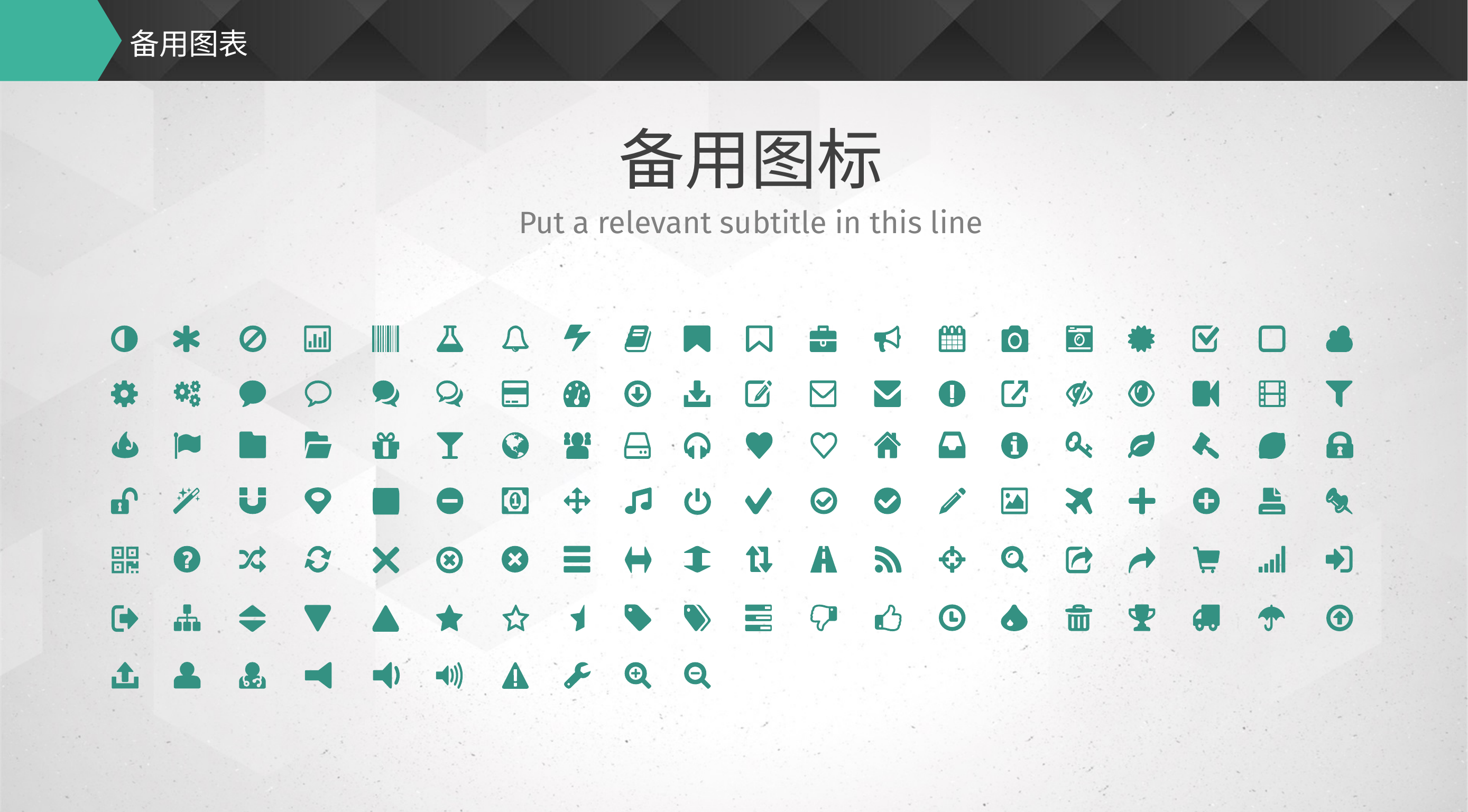

# 备用图表
备用图标
Put a relevant subtitle in this line